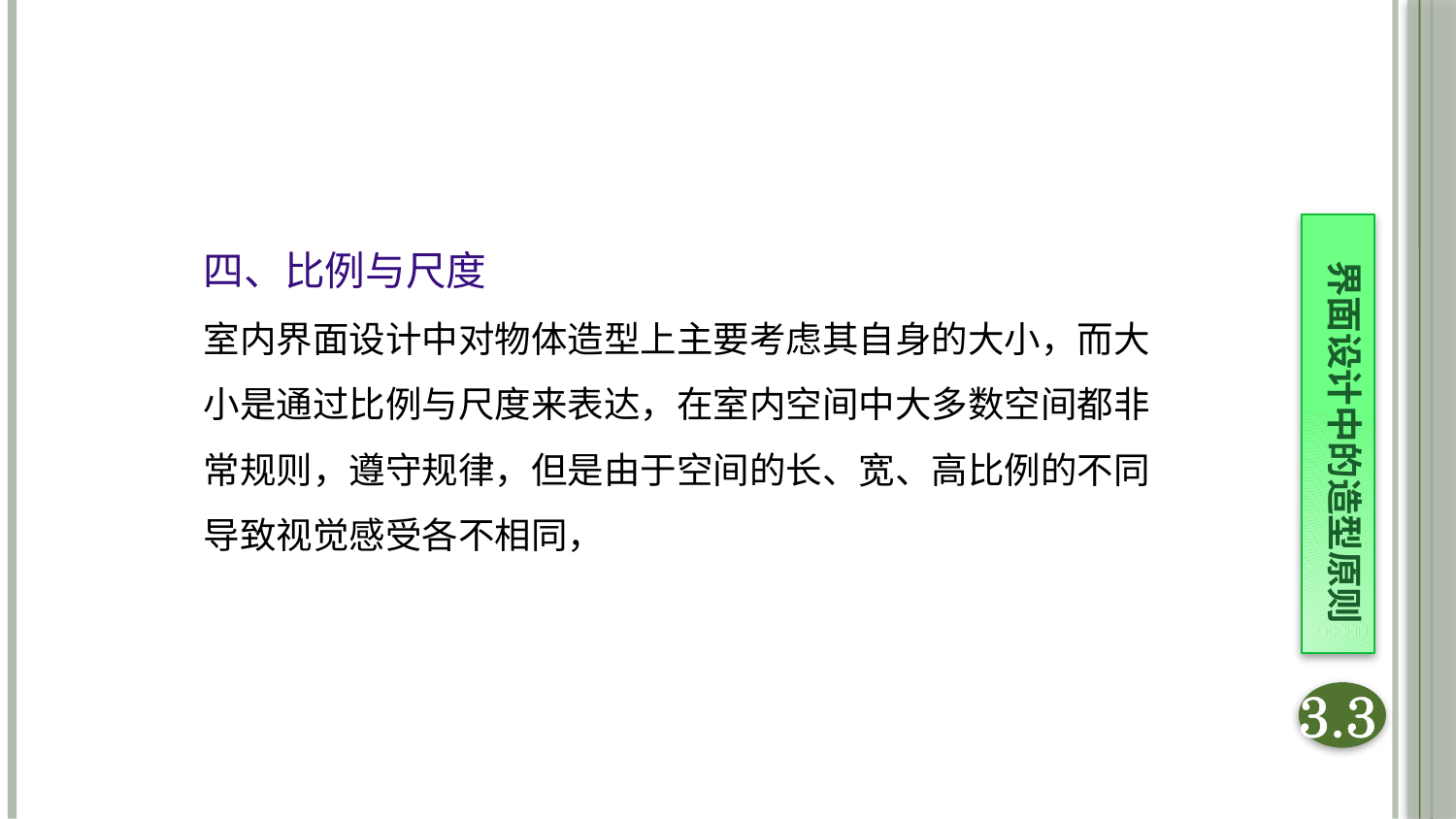

四、比例与尺度
室内界面设计中对物体造型上主要考虑其自身的大小，而大小是通过比例与尺度来表达，在室内空间中大多数空间都非常规则，遵守规律，但是由于空间的长、宽、高比例的不同导致视觉感受各不相同，
 界面设计中的造型原则
3.3